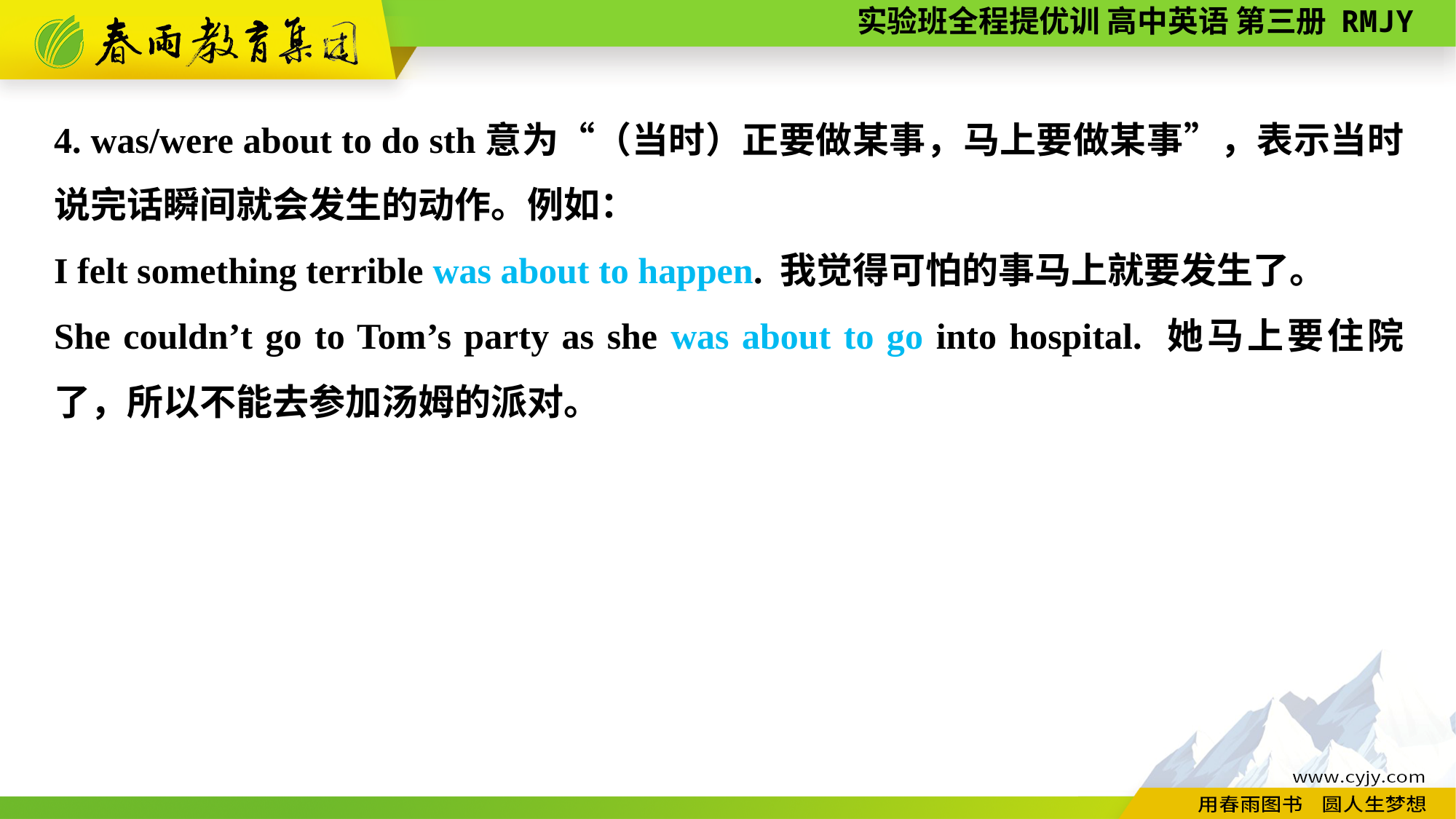

4. was/were about to do sth意为“（当时）正要做某事，马上要做某事”，表示当时说完话瞬间就会发生的动作。例如：
I felt something terrible was about to happen. 我觉得可怕的事马上就要发生了。
She couldn’t go to Tom’s party as she was about to go into hospital. 她马上要住院了，所以不能去参加汤姆的派对。